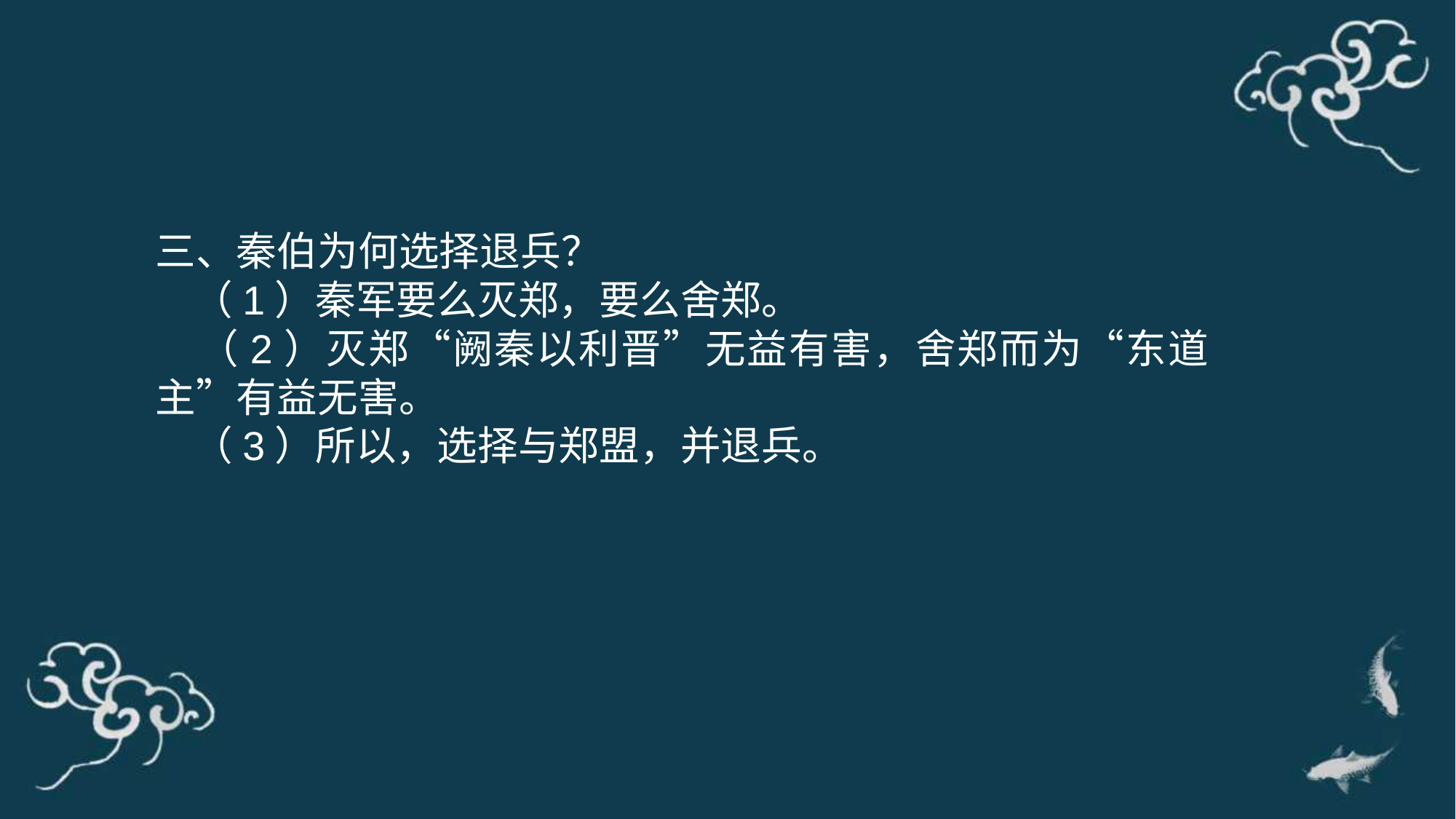

三、秦伯为何选择退兵？
   （1）秦军要么灭郑，要么舍郑。
   （2）灭郑“阙秦以利晋”无益有害，舍郑而为“东道主”有益无害。
   （3）所以，选择与郑盟，并退兵。